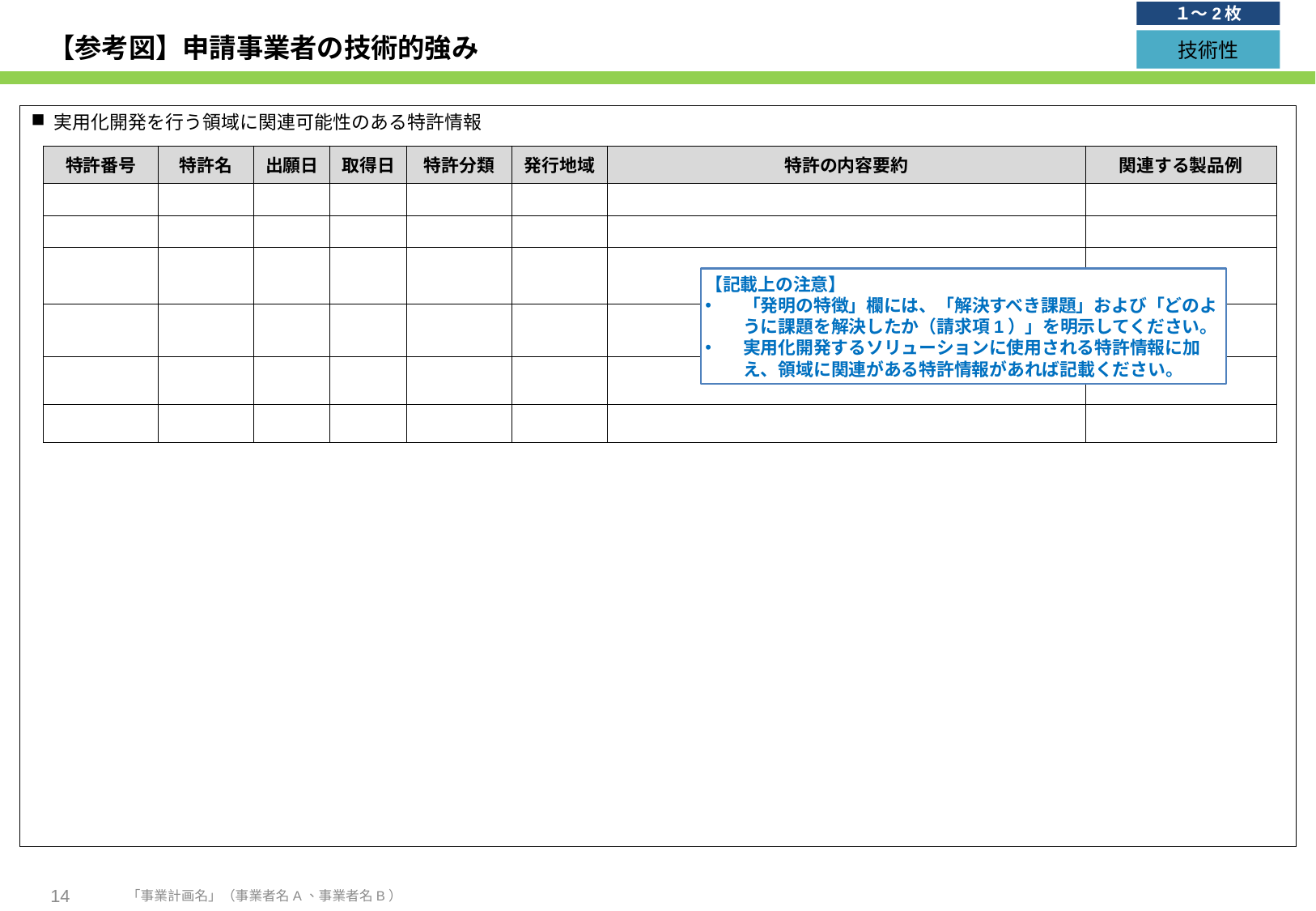

１～2枚
# 【参考図】申請事業者の技術的強み
技術性
実用化開発を行う領域に関連可能性のある特許情報
| 特許番号 | 特許名 | 出願日 | 取得日 | 特許分類 | 発行地域 | 特許の内容要約 | 関連する製品例 |
| --- | --- | --- | --- | --- | --- | --- | --- |
|  |  |  |  |  |  |  |  |
|  |  |  |  |  |  |  |  |
|  |  |  |  |  |  |  |  |
|  |  |  |  |  |  |  |  |
|  |  |  |  |  |  |  |  |
|  |  |  |  |  |  |  |  |
【記載上の注意】
「発明の特徴」欄には、「解決すべき課題」および「どのように課題を解決したか（請求項1）」を明示してください。
実用化開発するソリューションに使用される特許情報に加え、領域に関連がある特許情報があれば記載ください。
14
「事業計画名」（事業者名A、事業者名B）